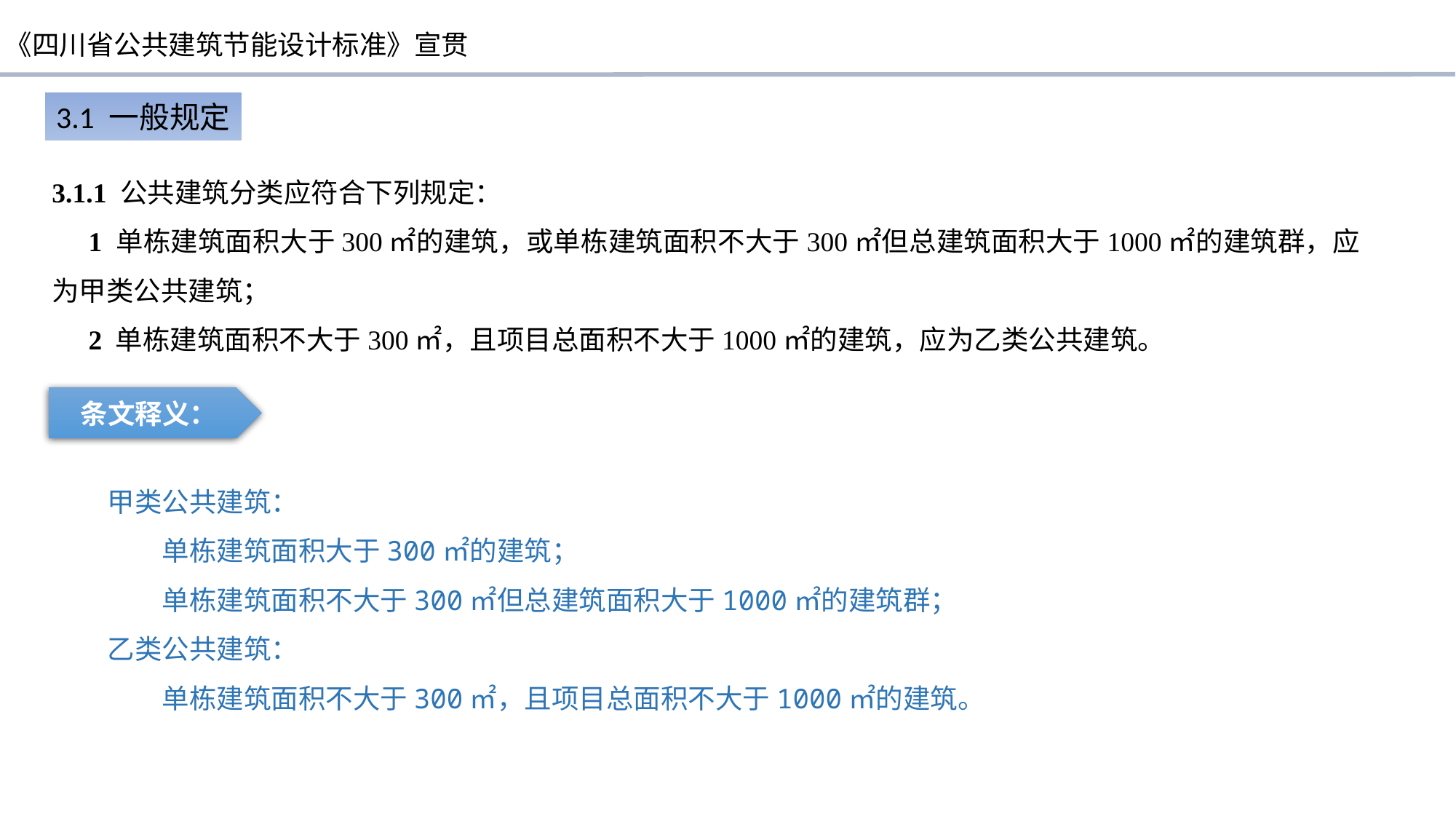

3.1 一般规定
3.1.1 公共建筑分类应符合下列规定：
1 单栋建筑面积大于300㎡的建筑，或单栋建筑面积不大于300㎡但总建筑面积大于1000㎡的建筑群，应为甲类公共建筑；
2 单栋建筑面积不大于300㎡，且项目总面积不大于1000㎡的建筑，应为乙类公共建筑。
条文释义：
甲类公共建筑：
单栋建筑面积大于300㎡的建筑；
单栋建筑面积不大于300㎡但总建筑面积大于1000㎡的建筑群；
乙类公共建筑：
单栋建筑面积不大于300㎡，且项目总面积不大于1000㎡的建筑。